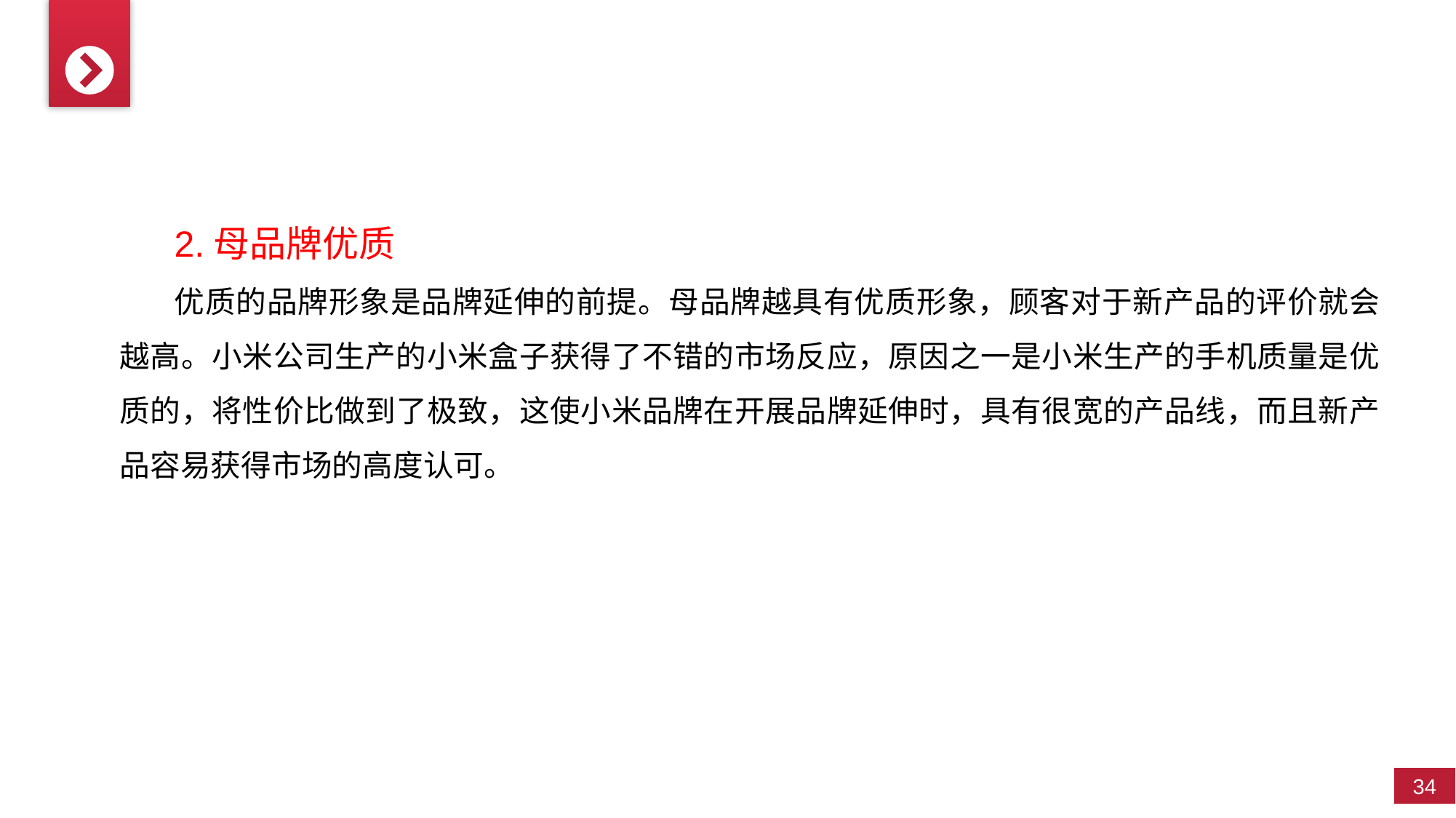

2.母品牌优质
优质的品牌形象是品牌延伸的前提。母品牌越具有优质形象，顾客对于新产品的评价就会越高。小米公司生产的小米盒子获得了不错的市场反应，原因之一是小米生产的手机质量是优质的，将性价比做到了极致，这使小米品牌在开展品牌延伸时，具有很宽的产品线，而且新产品容易获得市场的高度认可。